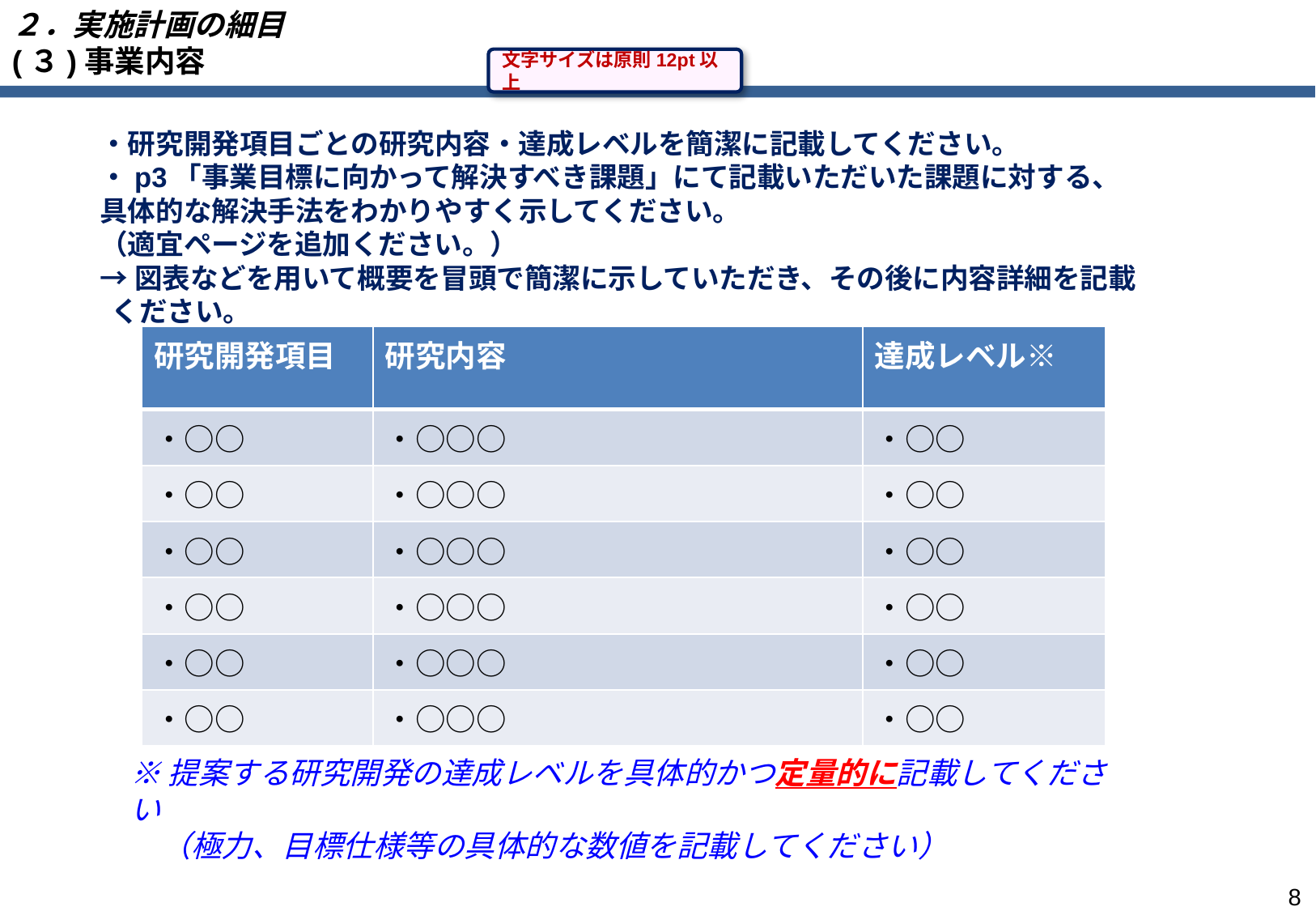

２．実施計画の細目
(３)事業内容
文字サイズは原則12pt以上
・研究開発項目ごとの研究内容・達成レベルを簡潔に記載してください。
・p3「事業目標に向かって解決すべき課題」にて記載いただいた課題に対する、
具体的な解決手法をわかりやすく示してください。
（適宜ページを追加ください。）
→図表などを用いて概要を冒頭で簡潔に示していただき、その後に内容詳細を記載ください。

| 研究開発項目 | 研究内容 | 達成レベル※ |
| --- | --- | --- |
| ・○○ | ・○○○ | ・○○ |
| ・○○ | ・○○○ | ・○○ |
| ・○○ | ・○○○ | ・○○ |
| ・○○ | ・○○○ | ・○○ |
| ・○○ | ・○○○ | ・○○ |
| ・○○ | ・○○○ | ・○○ |
※提案する研究開発の達成レベルを具体的かつ定量的に記載してください
　（極力、目標仕様等の具体的な数値を記載してください）
8